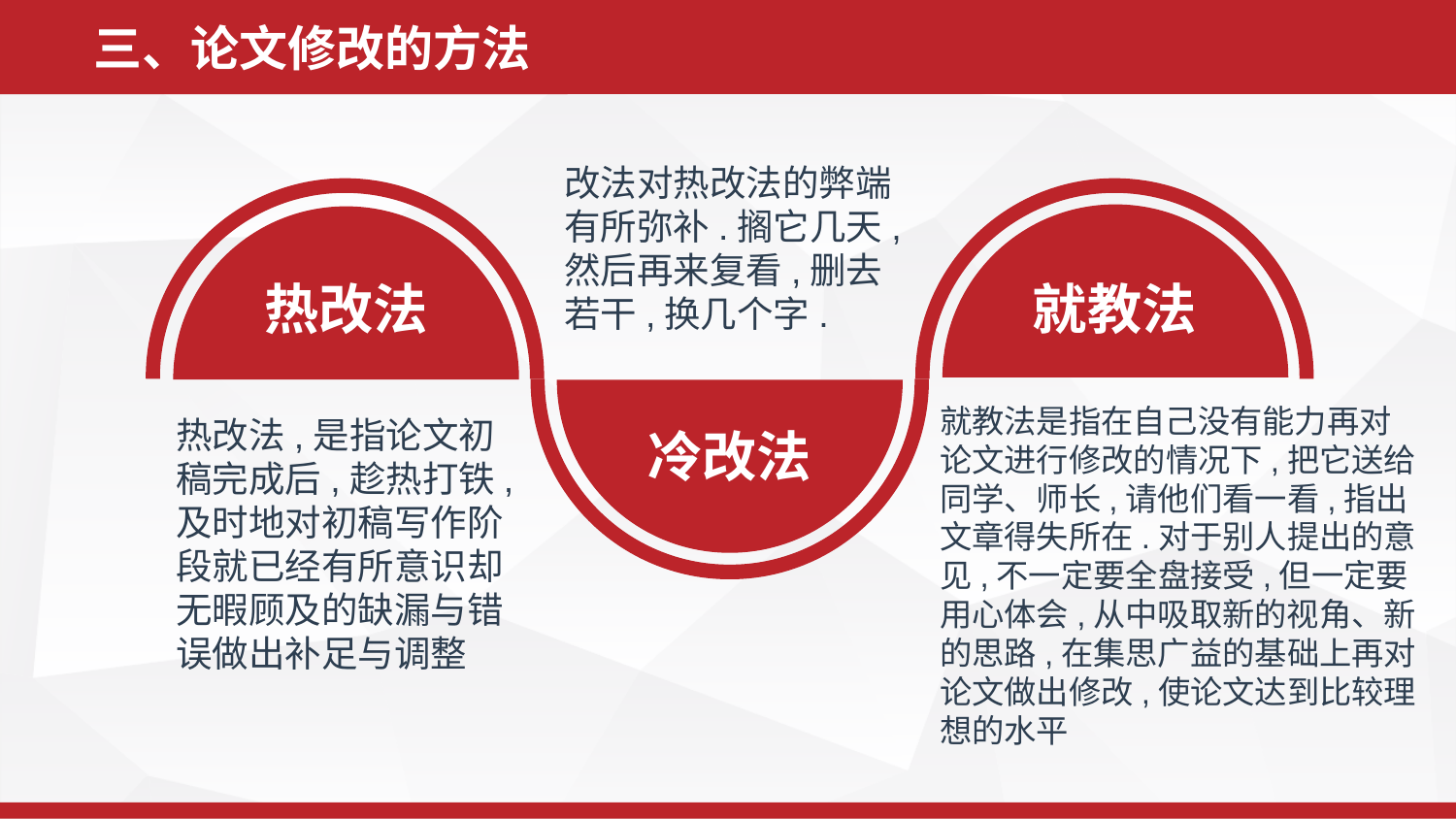

三、论文修改的方法
改法对热改法的弊端有所弥补.搁它几天,然后再来复看,删去若干,换几个字.

就教法

热改法

冷改法
就教法是指在自己没有能力再对论文进行修改的情况下,把它送给同学、师长,请他们看一看,指出文章得失所在.对于别人提出的意见,不一定要全盘接受,但一定要用心体会,从中吸取新的视角、新的思路,在集思广益的基础上再对论文做出修改,使论文达到比较理想的水平
热改法,是指论文初稿完成后,趁热打铁,及时地对初稿写作阶段就已经有所意识却无暇顾及的缺漏与错误做出补足与调整